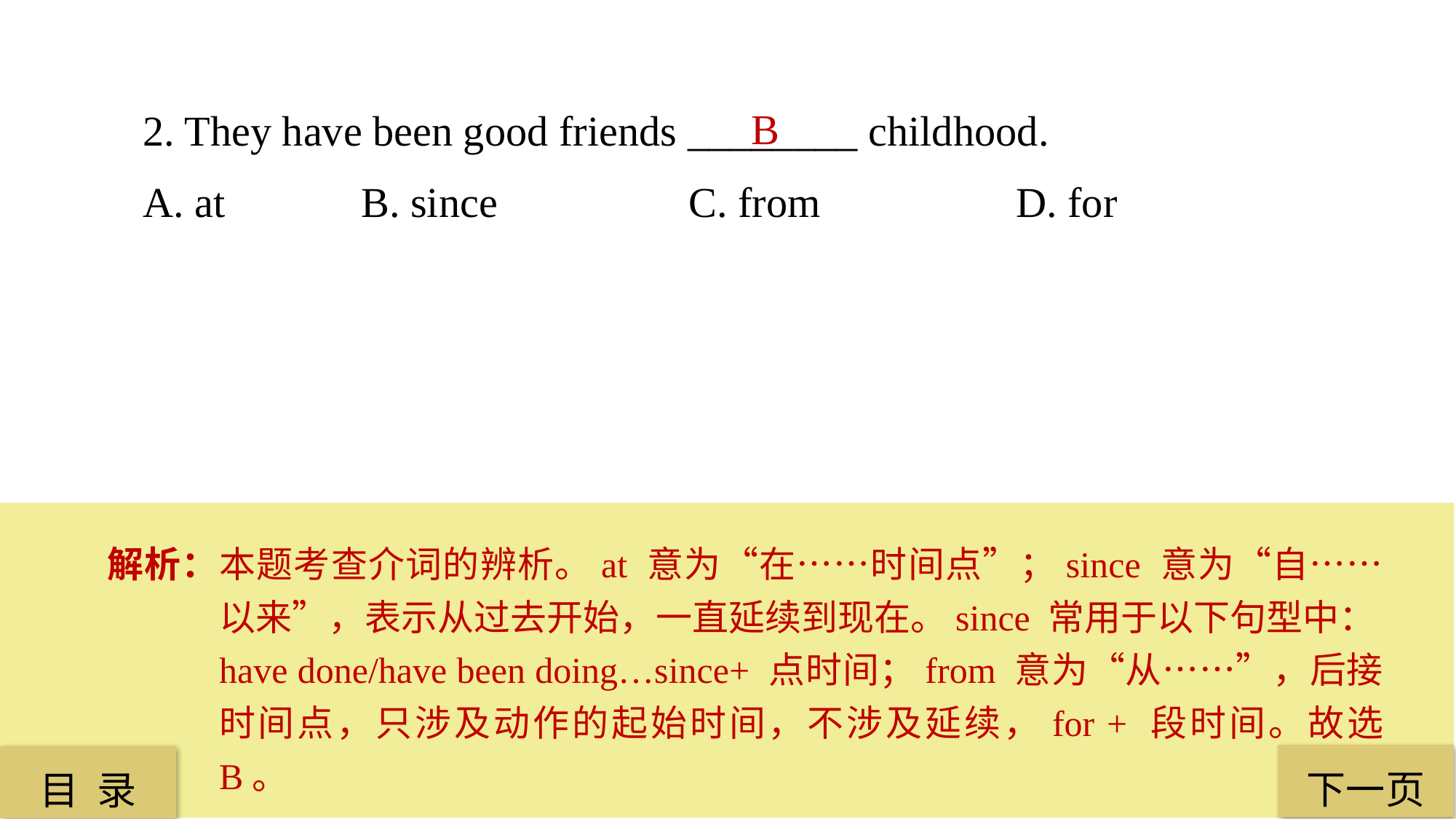

2. They have been good friends ________ childhood.
A. at 		B. since 		C. from 		D. for
B
解析：本题考查介词的辨析。at 意为“在……时间点”；since 意为“自……以来”，表示从过去开始，一直延续到现在。since 常用于以下句型中：have done/have been doing…since+ 点时间；from 意为“从……”，后接时间点，只涉及动作的起始时间，不涉及延续，for + 段时间。故选 B。